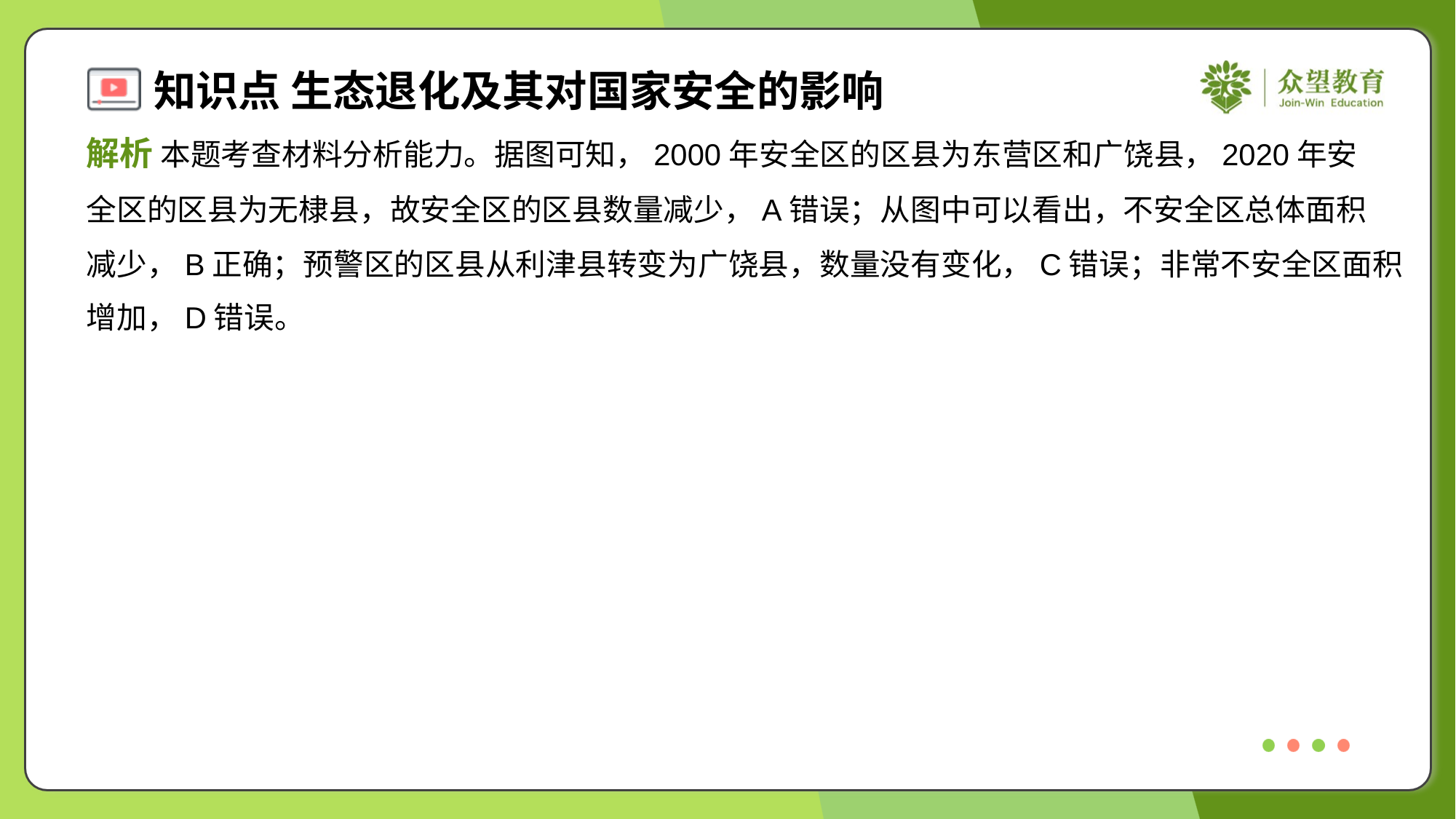

解析 本题考查材料分析能力。据图可知，2000年安全区的区县为东营区和广饶县，2020年安
全区的区县为无棣县，故安全区的区县数量减少，A错误；从图中可以看出，不安全区总体面积
减少，B正确；预警区的区县从利津县转变为广饶县，数量没有变化，C错误；非常不安全区面积
增加，D错误。